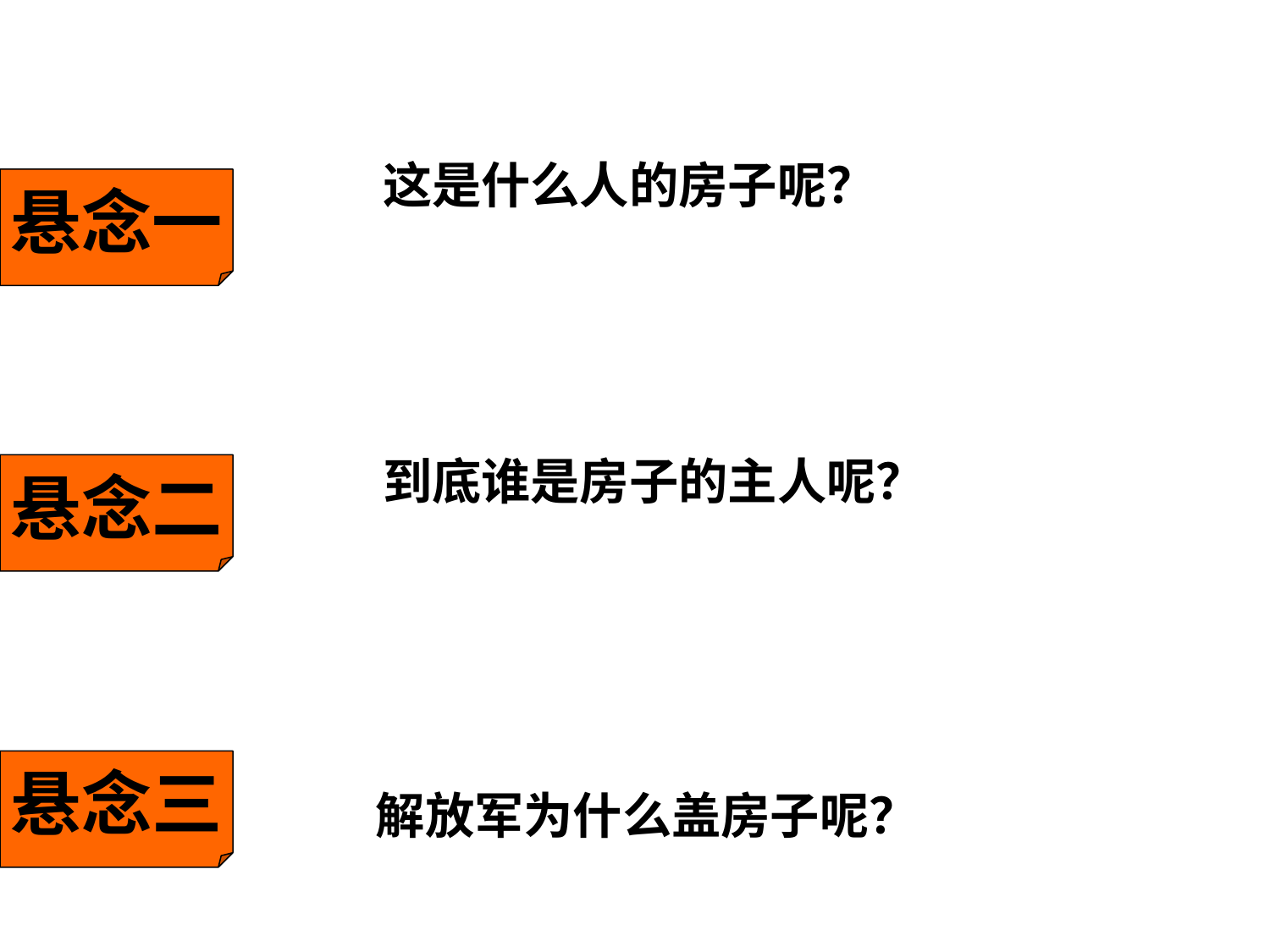

这是什么人的房子呢？

悬念一
到底谁是房子的主人呢？

悬念二
悬念三
解放军为什么盖房子呢？